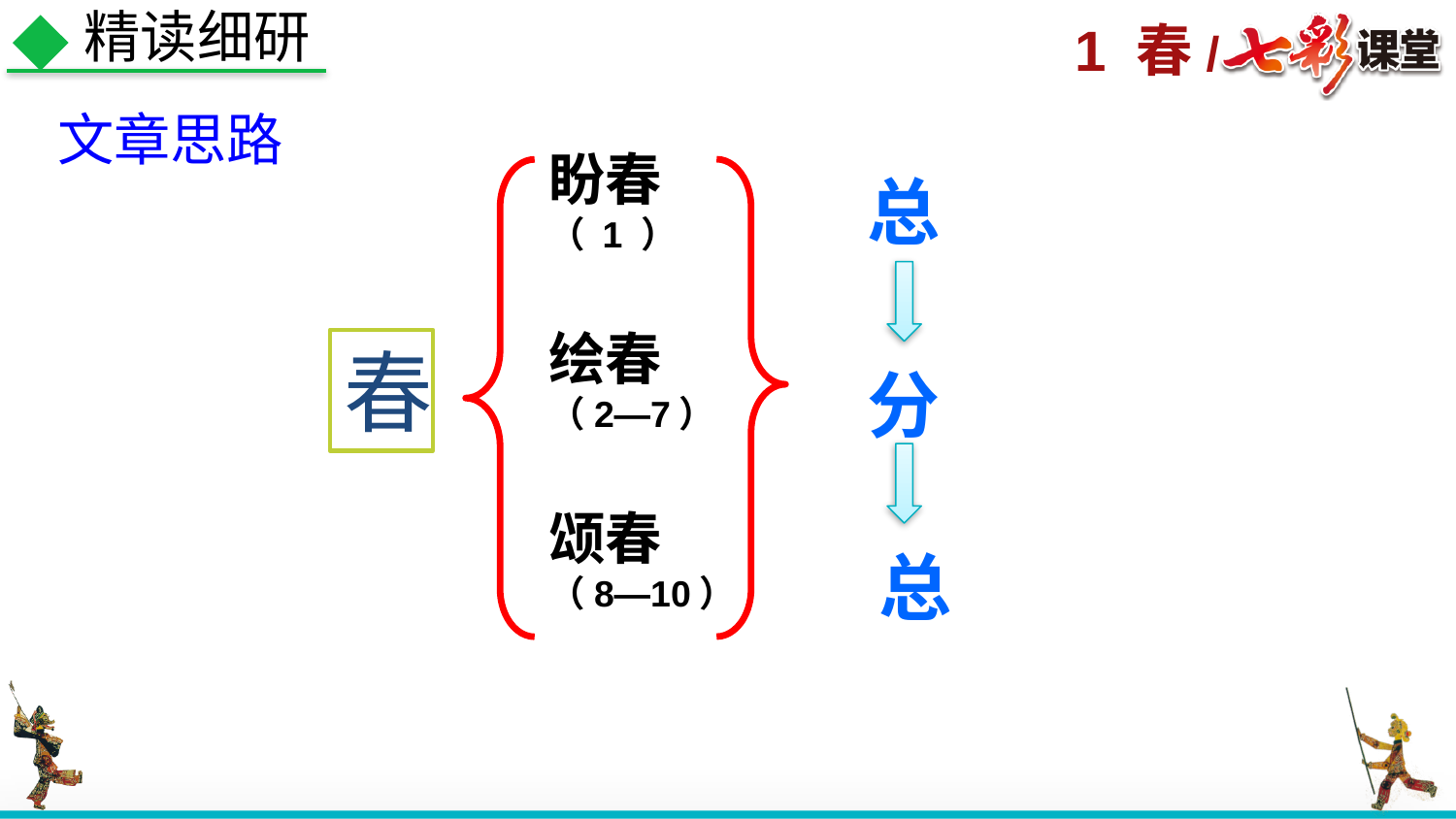

精读细研

 文章思路
盼春
（ 1 ）

绘春
（2—7）

颂春
（8—10）

总

春
分

总